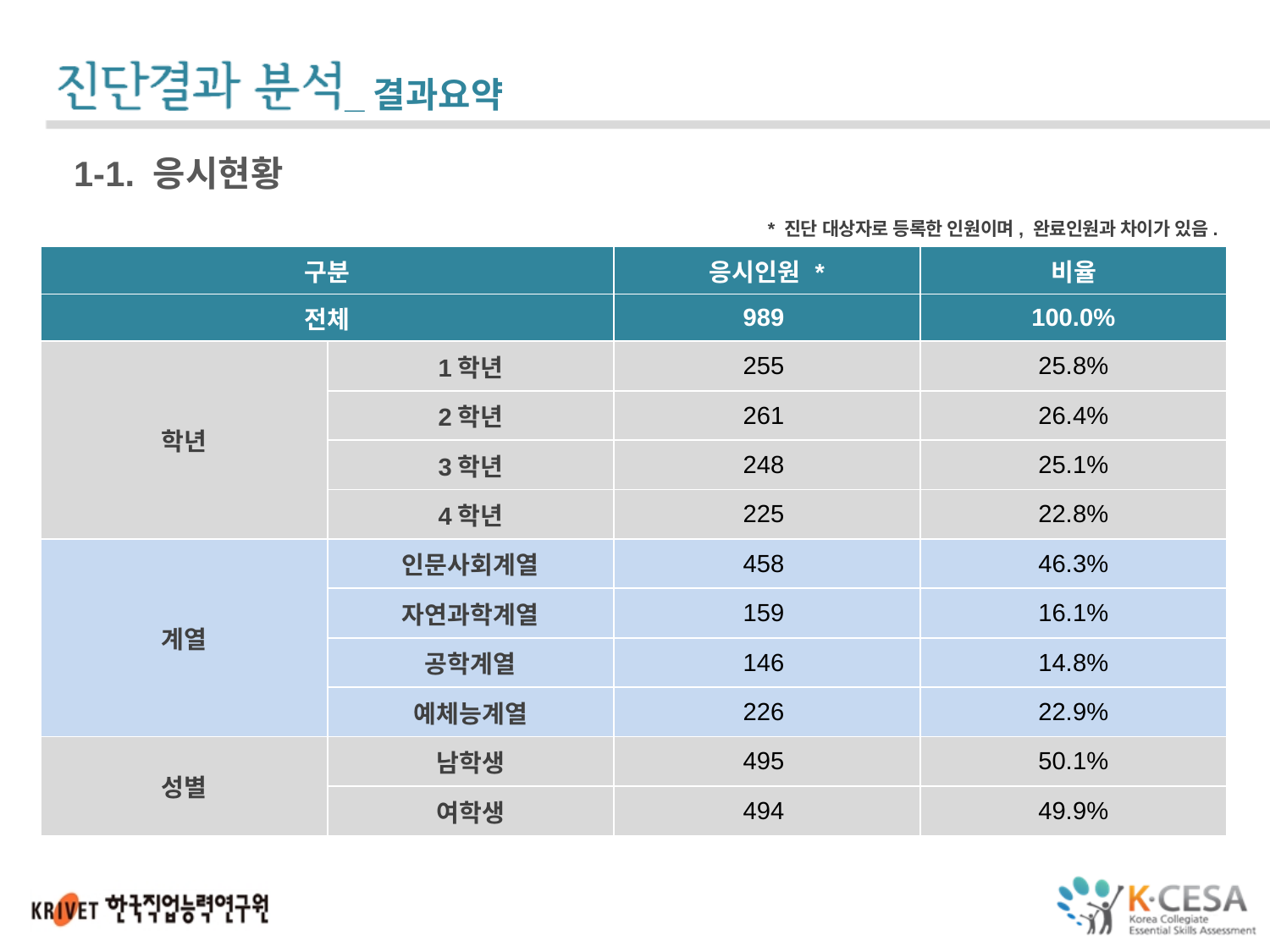

_결과요약
1-1. 응시현황
* 진단 대상자로 등록한 인원이며, 완료인원과 차이가 있음.
| 구분 |  | 응시인원 \* | 비율 |
| --- | --- | --- | --- |
| 전체 |  | 989 | 100.0% |
| 학년 | 1학년 | 255 | 25.8% |
|  | 2학년 | 261 | 26.4% |
|  | 3학년 | 248 | 25.1% |
|  | 4학년 | 225 | 22.8% |
| 계열 | 인문사회계열 | 458 | 46.3% |
|  | 자연과학계열 | 159 | 16.1% |
|  | 공학계열 | 146 | 14.8% |
|  | 예체능계열 | 226 | 22.9% |
| 성별 | 남학생 | 495 | 50.1% |
|  | 여학생 | 494 | 49.9% |